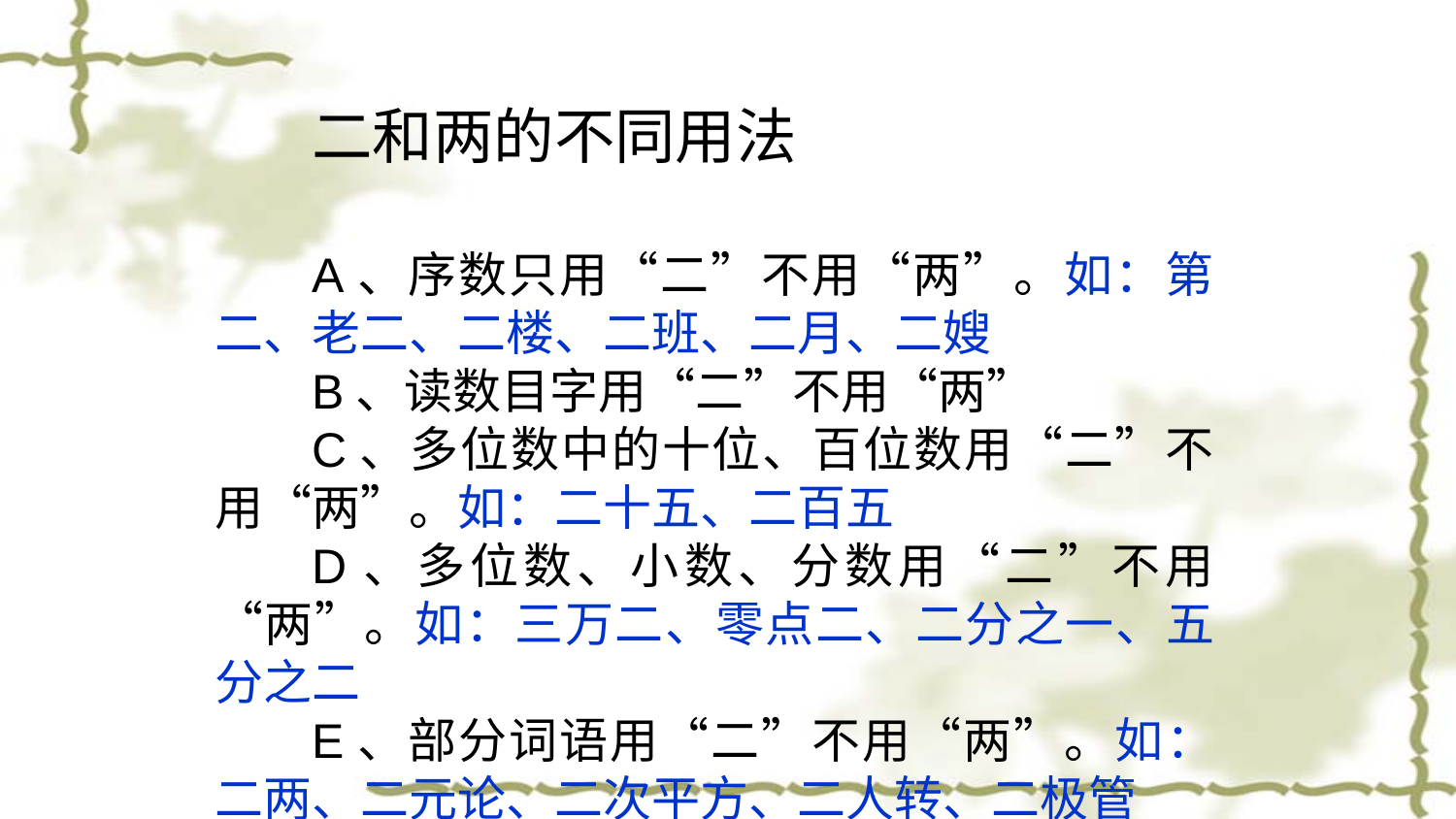

二和两的不同用法

A、序数只用“二”不用“两”。如：第二、老二、二楼、二班、二月、二嫂
B、读数目字用“二”不用“两”
C、多位数中的十位、百位数用“二”不用“两”。如：二十五、二百五
D、多位数、小数、分数用“二”不用“两”。如：三万二、零点二、二分之一、五分之二
E、部分词语用“二”不用“两”。如：二两、二元论、二次平方、二人转、二极管